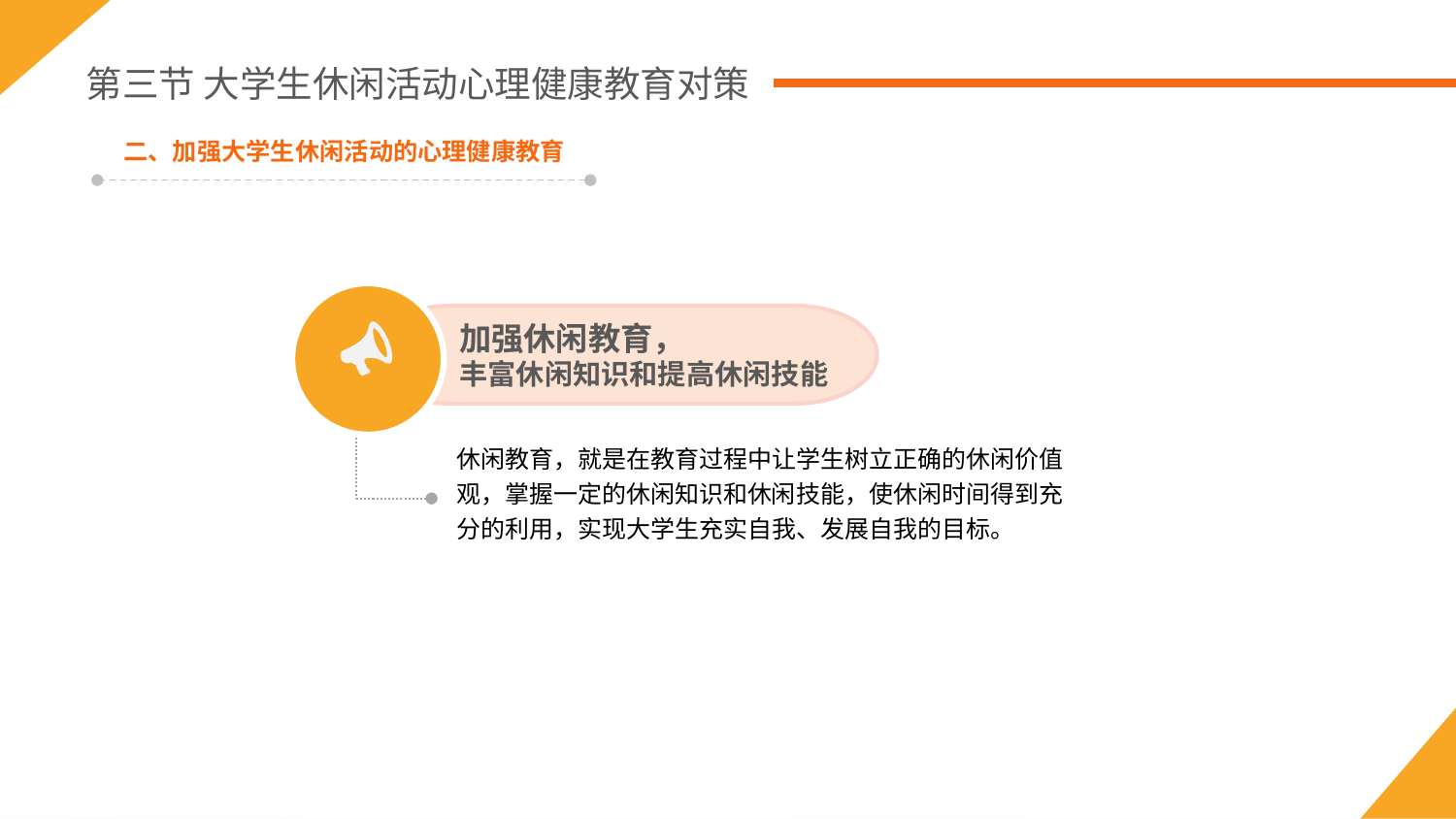

第三节 大学生休闲活动心理健康教育对策
二、加强大学生休闲活动的心理健康教育

加强休闲教育，
丰富休闲知识和提高休闲技能

休闲教育，就是在教育过程中让学生树立正确的休闲价值观，掌握一定的休闲知识和休闲技能，使休闲时间得到充分的利用，实现大学生充实自我、发展自我的目标。